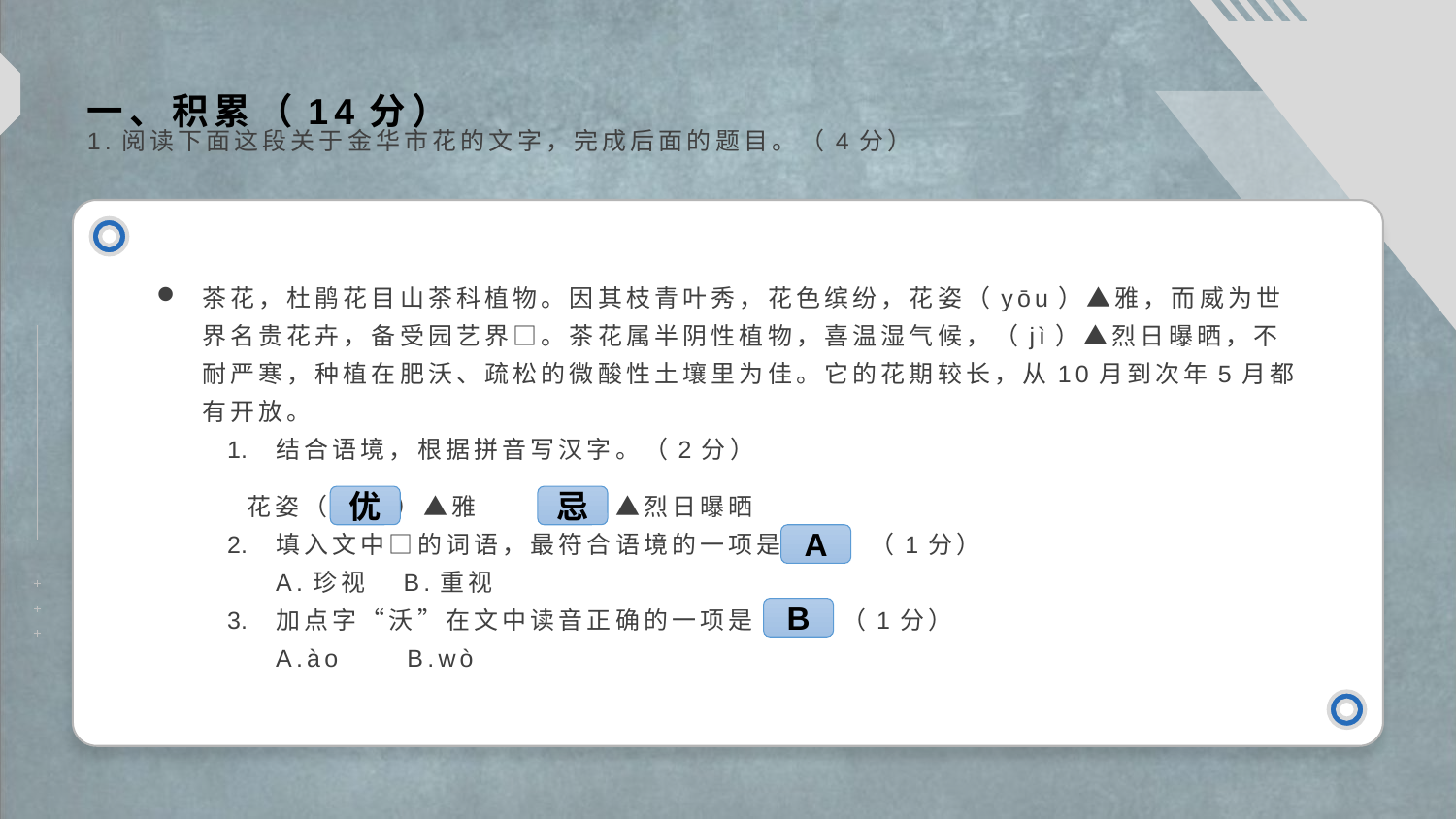

一、积累（14分）

1.阅读下面这段关于金华市花的文字，完成后面的题目。（4分）

茶花，杜鹃花目山茶科植物。因其枝青叶秀，花色缤纷，花姿（yōu）▲雅，而威为世界名贵花卉，备受园艺界□。茶花属半阴性植物，喜温湿气候，（jì）▲烈日曝晒，不耐严寒，种植在肥沃、疏松的微酸性土壤里为佳。它的花期较长，从10月到次年5月都有开放。
结合语境，根据拼音写汉字。（2分）
         花姿（yōu）▲雅     （jì）▲烈日曝晒
填入文中□的词语，最符合语境的一项是（▲）（1分）
A.珍视   B.重视
加点字“沃”在文中读音正确的一项是（▲）（1分）
A.ào      B.wò
优
忌
A
B